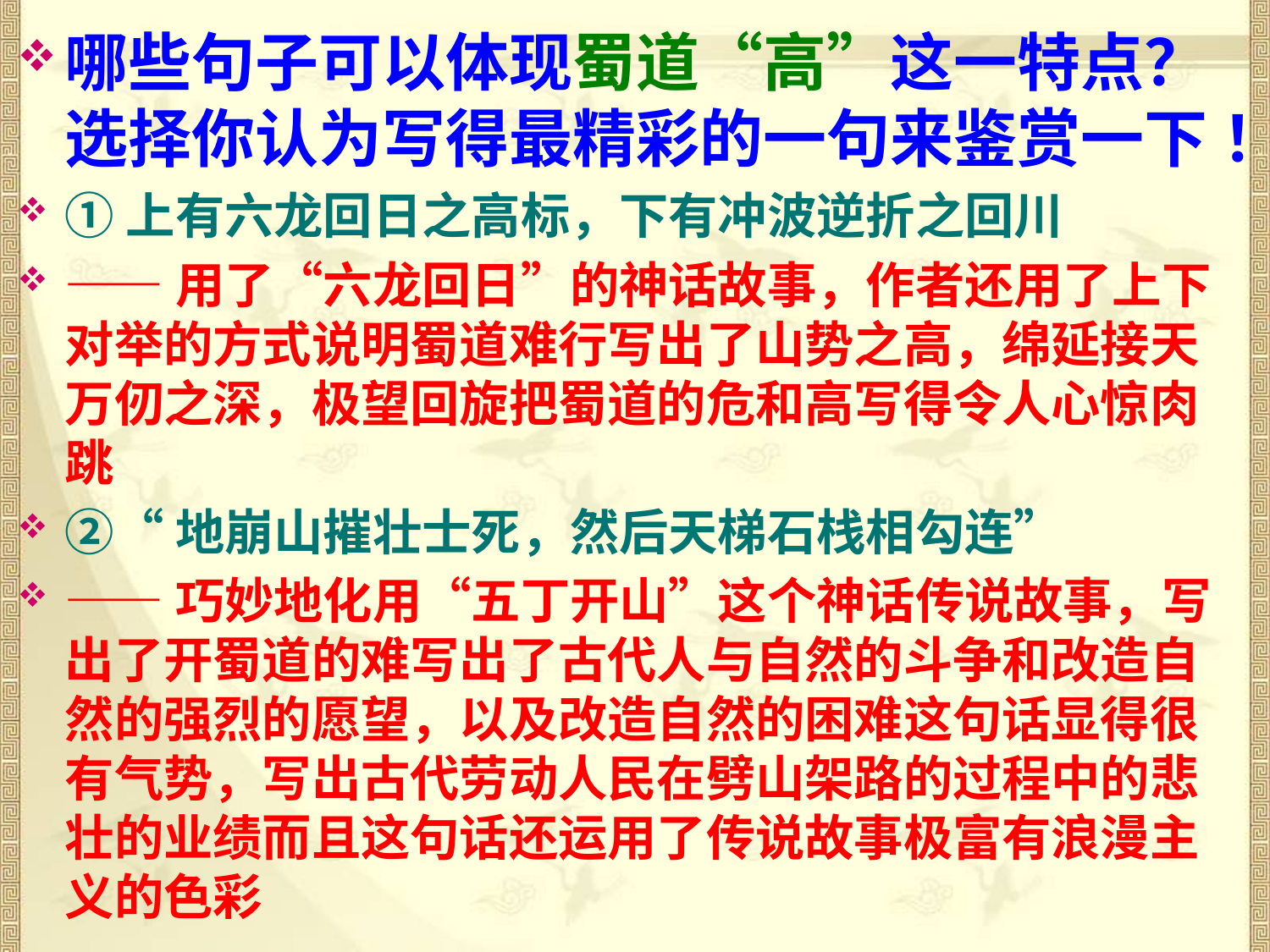

哪些句子可以体现蜀道“高”这一特点？选择你认为写得最精彩的一句来鉴赏一下 ！
①上有六龙回日之高标，下有冲波逆折之回川
——用了“六龙回日”的神话故事，作者还用了上下对举的方式说明蜀道难行写出了山势之高，绵延接天万仞之深，极望回旋把蜀道的危和高写得令人心惊肉跳
②“地崩山摧壮士死，然后天梯石栈相勾连”
——巧妙地化用“五丁开山”这个神话传说故事，写出了开蜀道的难写出了古代人与自然的斗争和改造自然的强烈的愿望，以及改造自然的困难这句话显得很有气势，写出古代劳动人民在劈山架路的过程中的悲壮的业绩而且这句话还运用了传说故事极富有浪漫主义的色彩